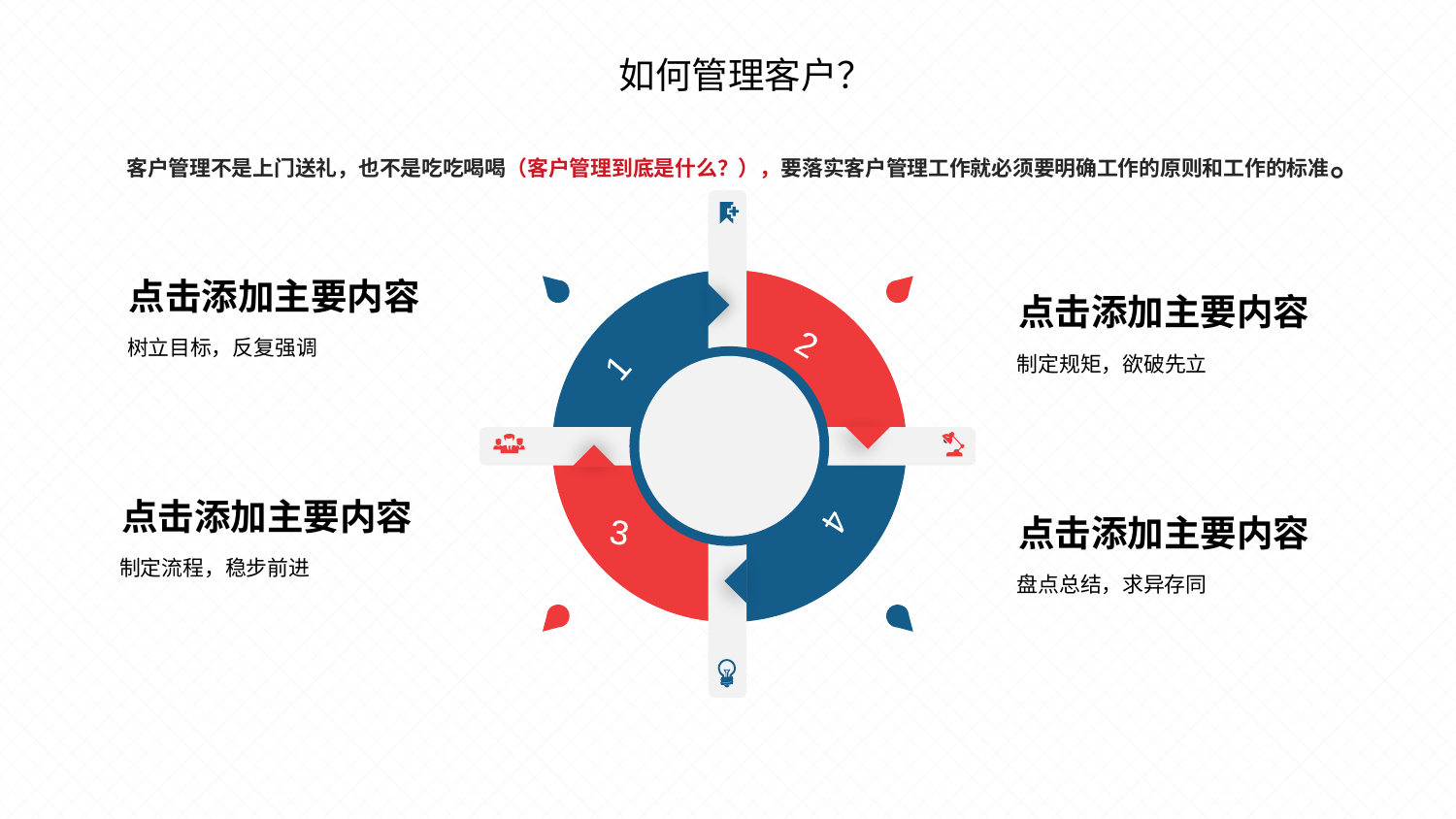

客户管理不是上门送礼，也不是吃吃喝喝（客户管理到底是什么？），要落实客户管理工作就必须要明确工作的原则和工作的标准。

点击添加主要内容
树立目标，反复强调

1

2

点击添加主要内容
制定规矩，欲破先立

3

4

点击添加主要内容
制定流程，稳步前进
点击添加主要内容
盘点总结，求异存同